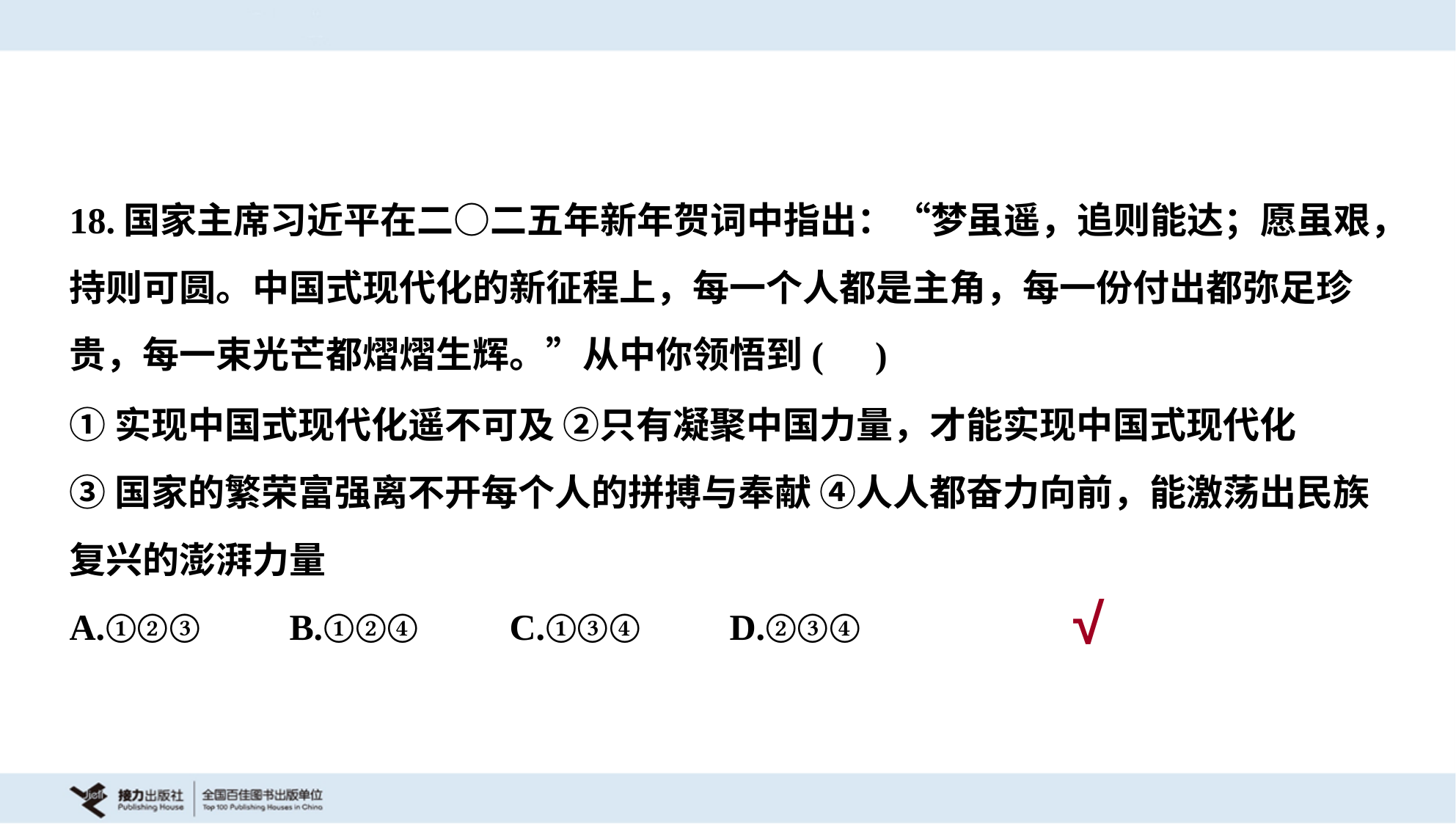

18.国家主席习近平在二○二五年新年贺词中指出：“梦虽遥，追则能达；愿虽艰，
持则可圆。中国式现代化的新征程上，每一个人都是主角，每一份付出都弥足珍
贵，每一束光芒都熠熠生辉。”从中你领悟到(     )
①实现中国式现代化遥不可及 ②只有凝聚中国力量，才能实现中国式现代化
③国家的繁荣富强离不开每个人的拼搏与奉献 ④人人都奋力向前，能激荡出民族
复兴的澎湃力量
A.①②③	B.①②④	C.①③④	D.②③④
√